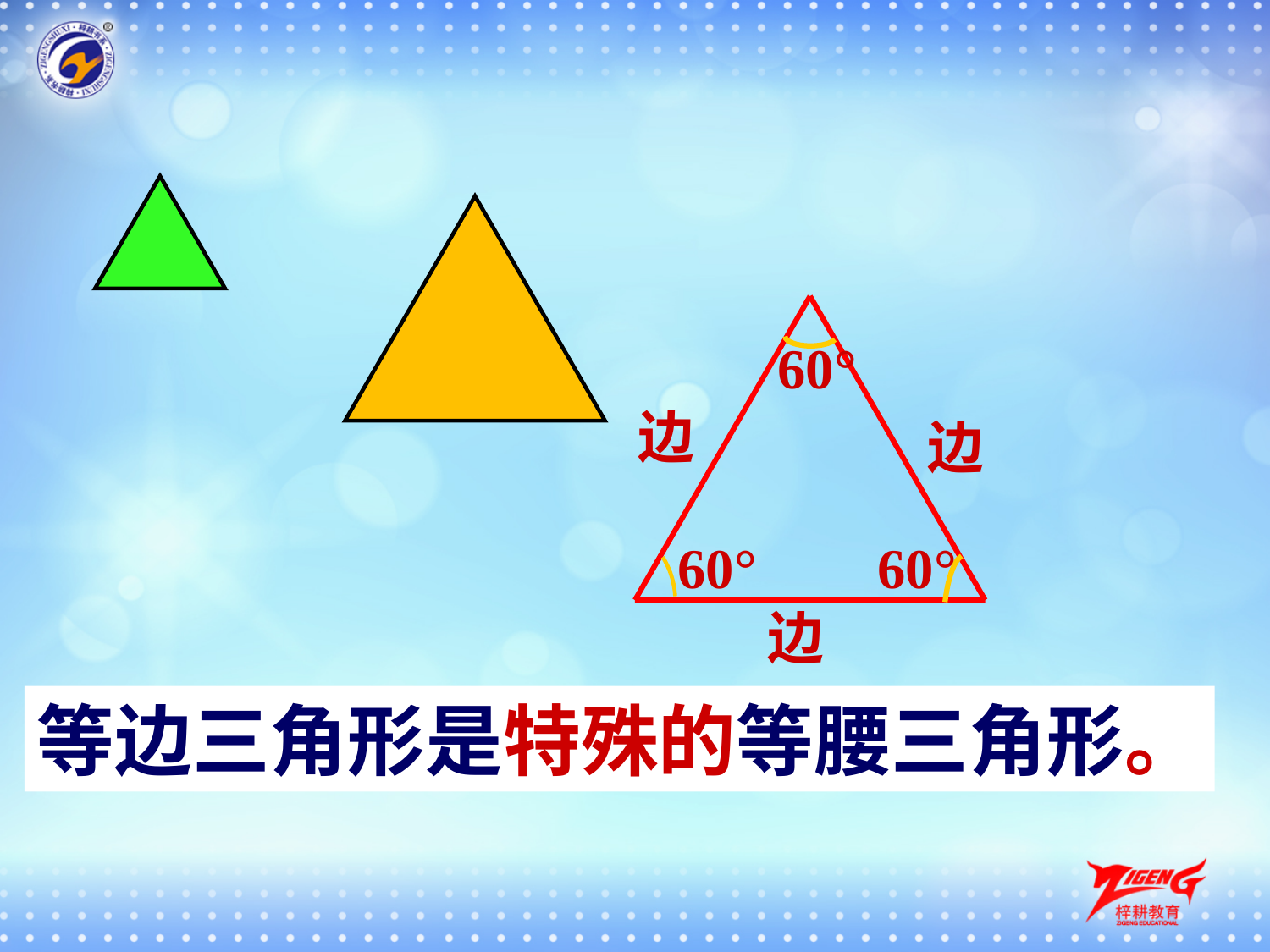

60°

边
边
60°
60°

边
等边三角形是特殊的等腰三角形。